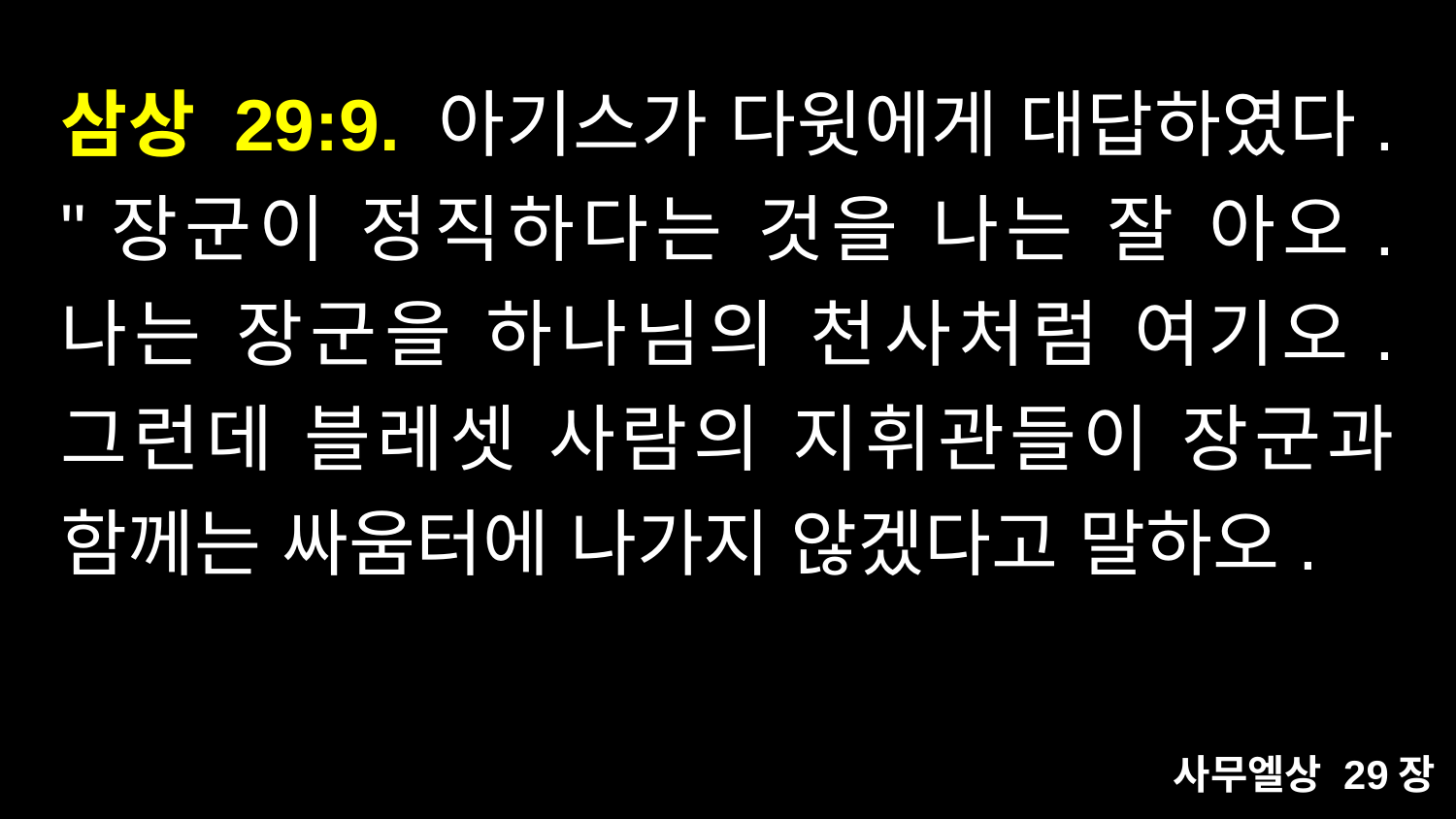

# 삼상 29:9. 아기스가 다윗에게 대답하였다. "장군이 정직하다는 것을 나는 잘 아오. 나는 장군을 하나님의 천사처럼 여기오. 그런데 블레셋 사람의 지휘관들이 장군과 함께는 싸움터에 나가지 않겠다고 말하오.
사무엘상 29장